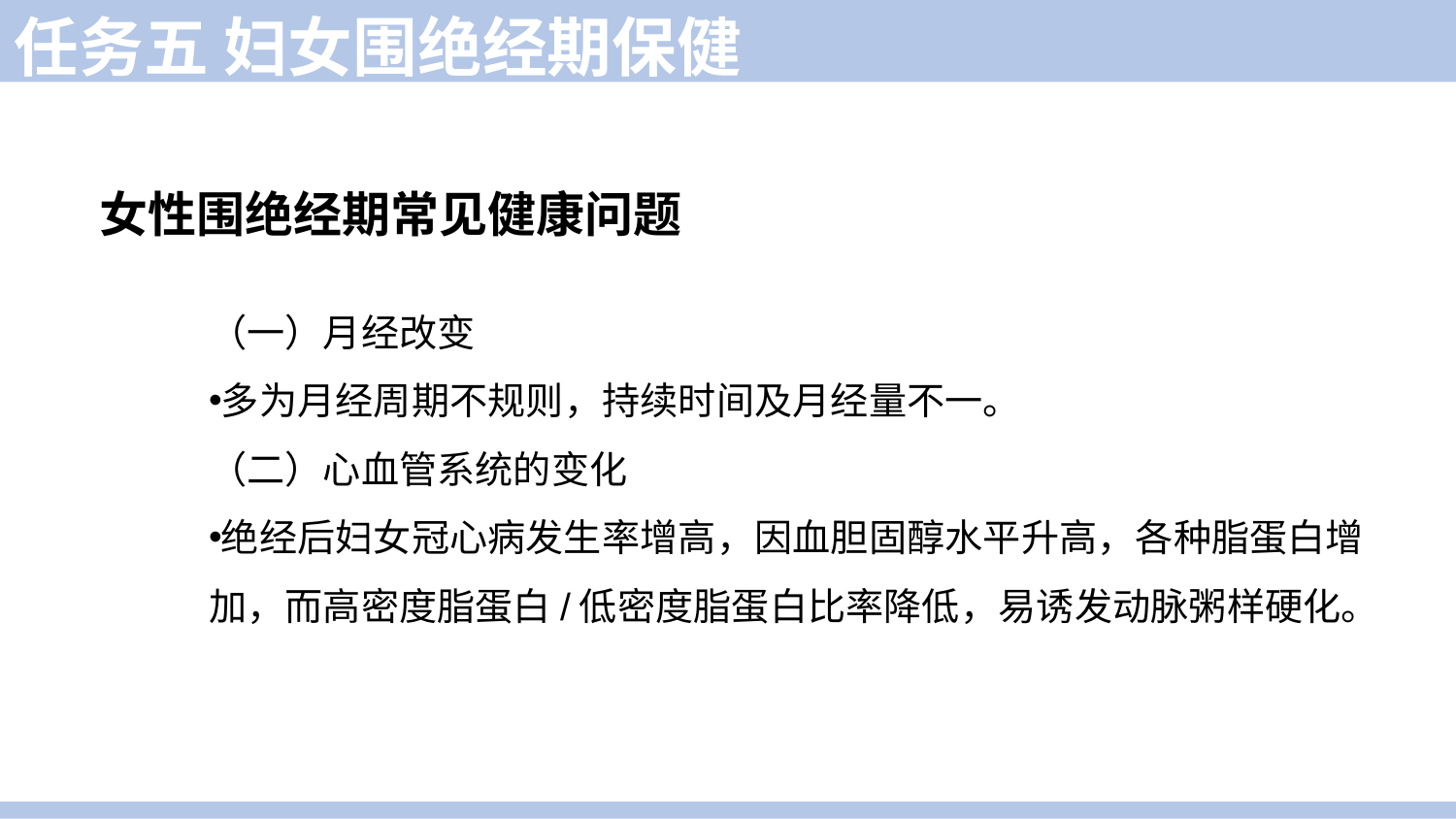

任务五 妇女围绝经期保健
女性围绝经期常见健康问题
（一）月经改变
多为月经周期不规则，持续时间及月经量不一。
（二）心血管系统的变化
绝经后妇女冠心病发生率增高，因血胆固醇水平升高，各种脂蛋白增加，而高密度脂蛋白/低密度脂蛋白比率降低，易诱发动脉粥样硬化。